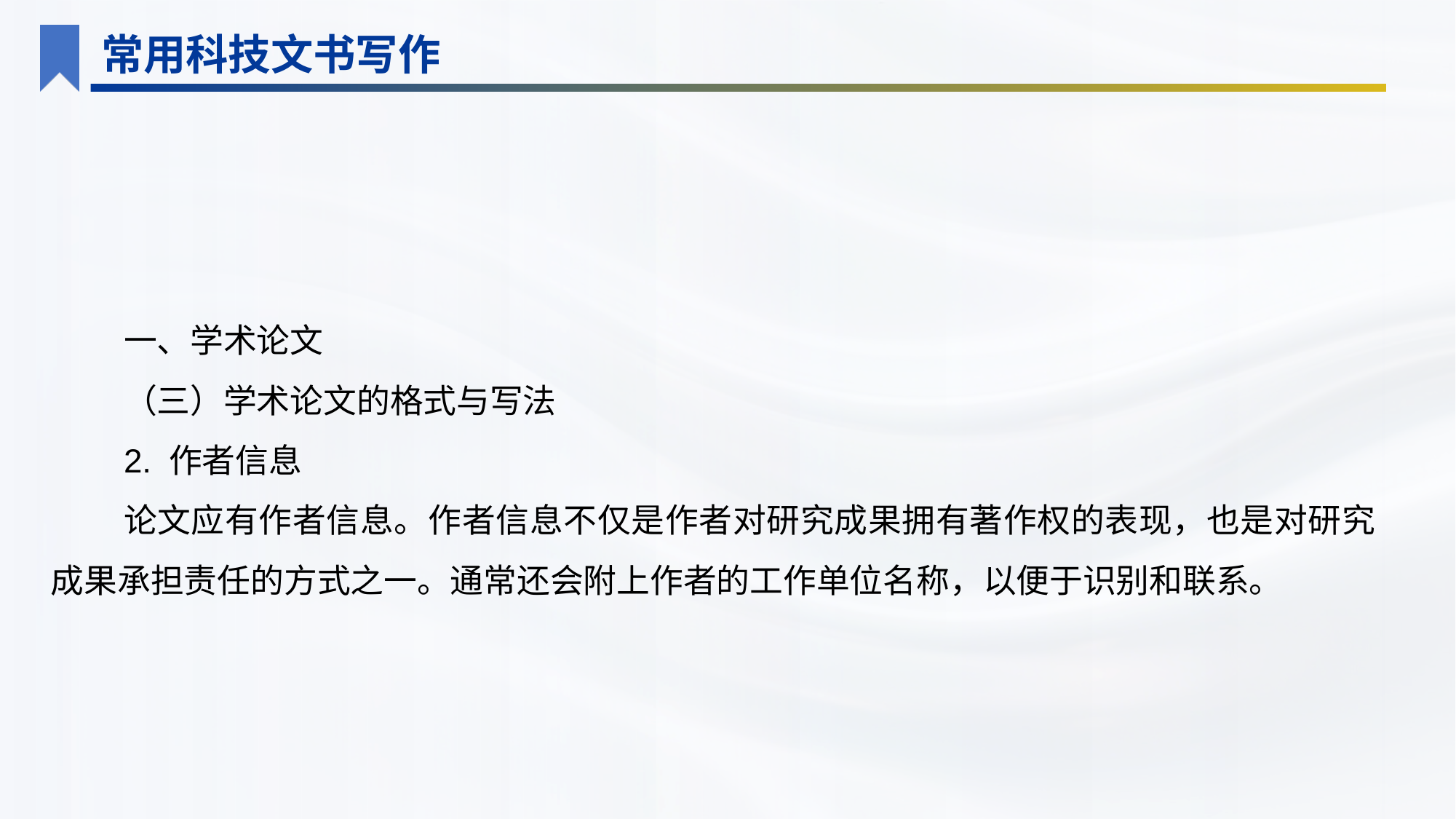

常用科技文书写作
一、学术论文
（三）学术论文的格式与写法
2. 作者信息
论文应有作者信息。作者信息不仅是作者对研究成果拥有著作权的表现，也是对研究成果承担责任的方式之一。通常还会附上作者的工作单位名称，以便于识别和联系。